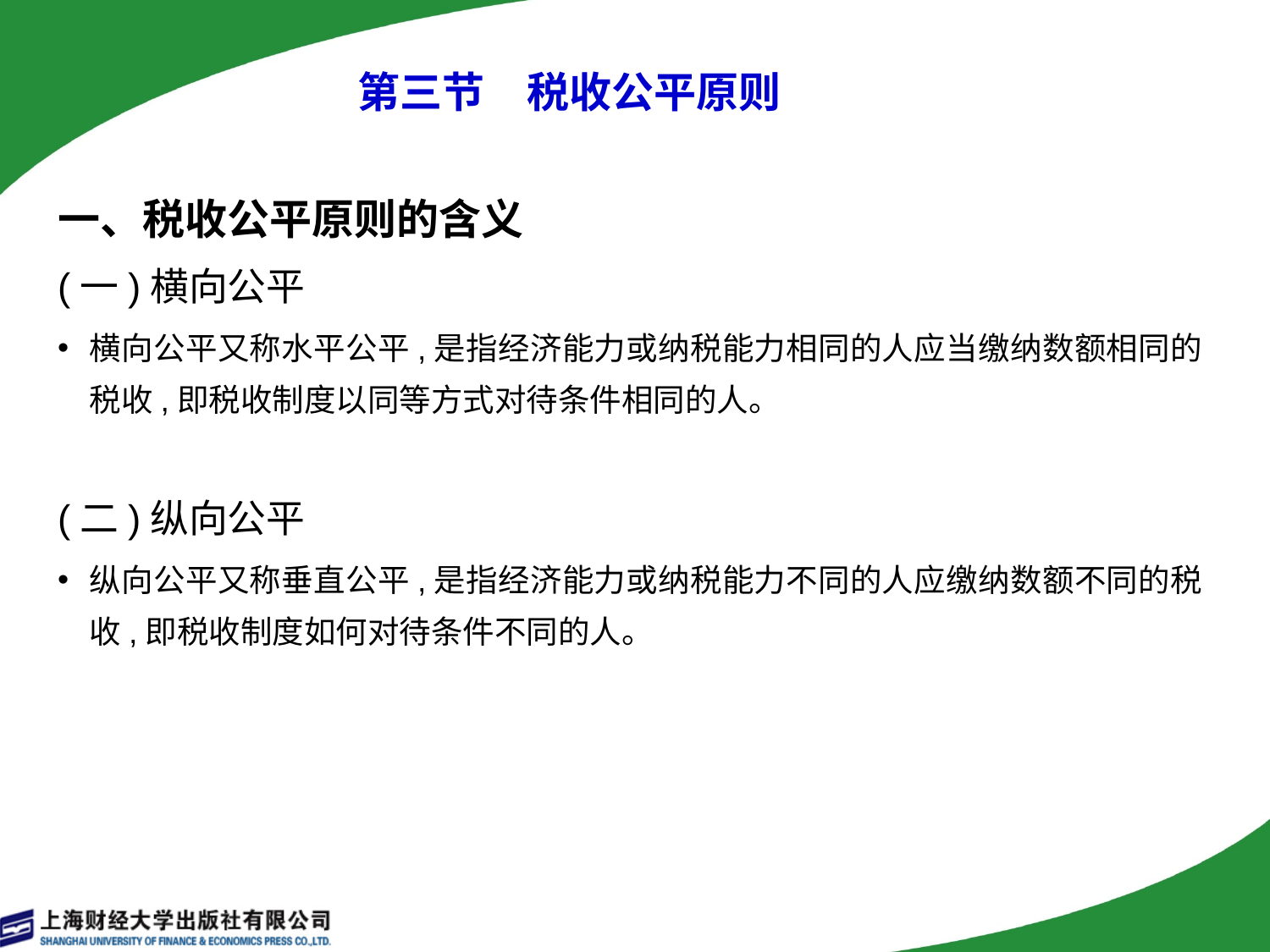

# 第三节　税收公平原则
一、税收公平原则的含义
(一)横向公平
横向公平又称水平公平,是指经济能力或纳税能力相同的人应当缴纳数额相同的税收,即税收制度以同等方式对待条件相同的人。

(二)纵向公平
纵向公平又称垂直公平,是指经济能力或纳税能力不同的人应缴纳数额不同的税收,即税收制度如何对待条件不同的人。